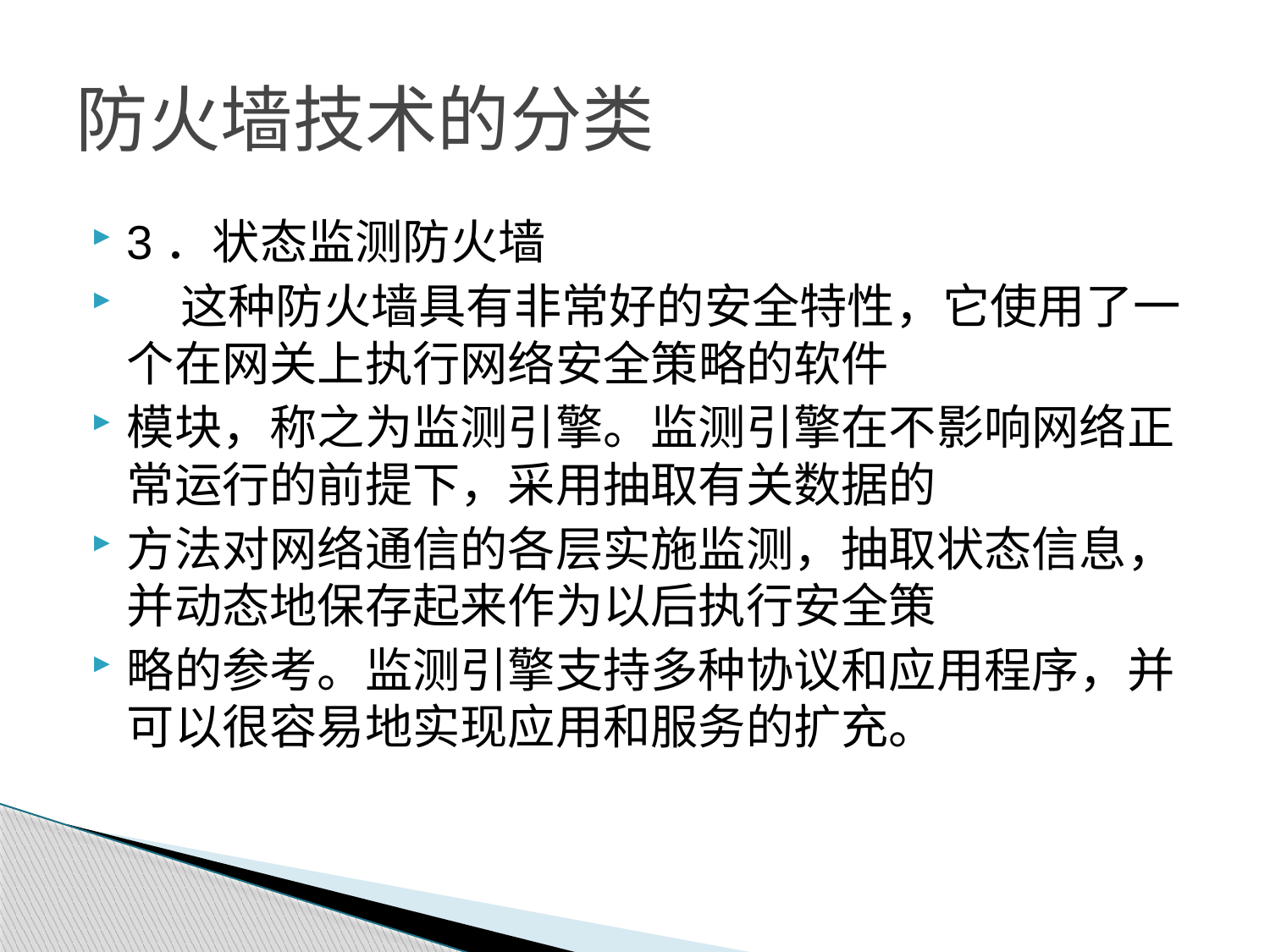

# 防火墙技术的分类
3．状态监测防火墙
    这种防火墙具有非常好的安全特性，它使用了一个在网关上执行网络安全策略的软件
模块，称之为监测引擎。监测引擎在不影响网络正常运行的前提下，采用抽取有关数据的
方法对网络通信的各层实施监测，抽取状态信息，并动态地保存起来作为以后执行安全策
略的参考。监测引擎支持多种协议和应用程序，并可以很容易地实现应用和服务的扩充。